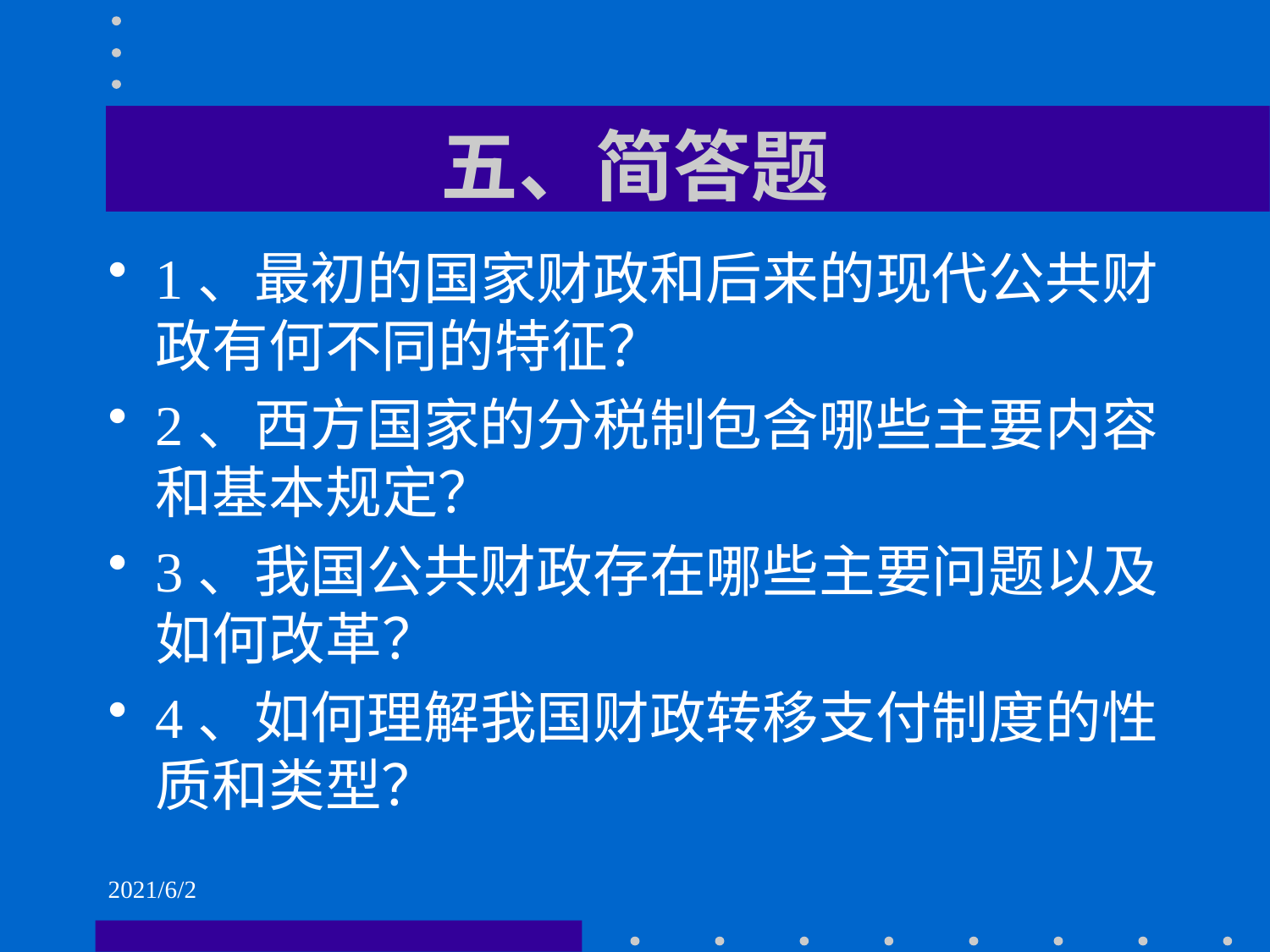

# 五、简答题
1、最初的国家财政和后来的现代公共财政有何不同的特征？
2、西方国家的分税制包含哪些主要内容和基本规定？
3、我国公共财政存在哪些主要问题以及如何改革？
4、如何理解我国财政转移支付制度的性质和类型？
2021/6/2